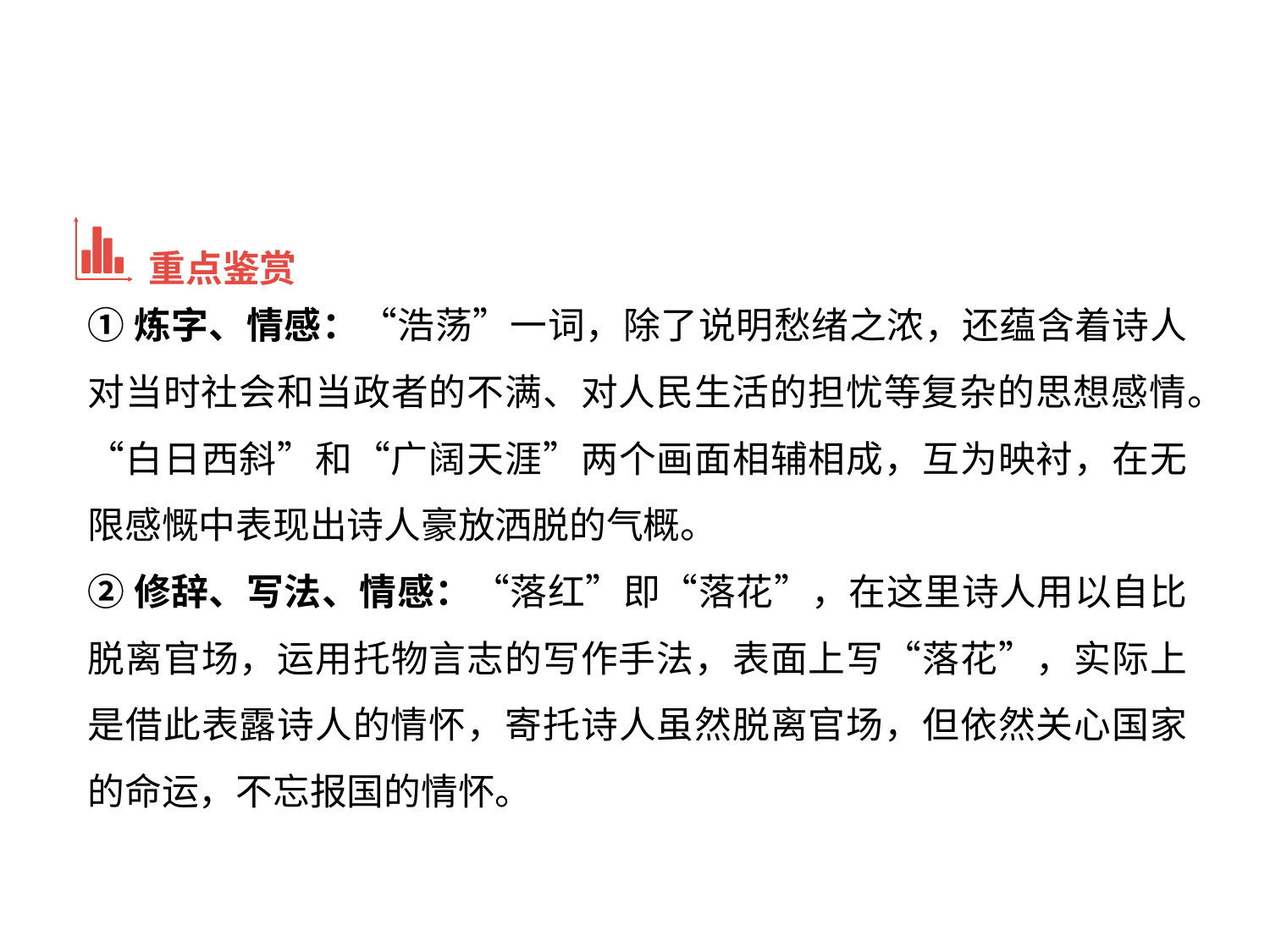

重点鉴赏
①炼字、情感：“浩荡”一词，除了说明愁绪之浓，还蕴含着诗人对当时社会和当政者的不满、对人民生活的担忧等复杂的思想感情。“白日西斜”和“广阔天涯”两个画面相辅相成，互为映衬，在无限感慨中表现出诗人豪放洒脱的气概。
②修辞、写法、情感：“落红”即“落花”，在这里诗人用以自比脱离官场，运用托物言志的写作手法，表面上写“落花”，实际上是借此表露诗人的情怀，寄托诗人虽然脱离官场，但依然关心国家的命运，不忘报国的情怀。